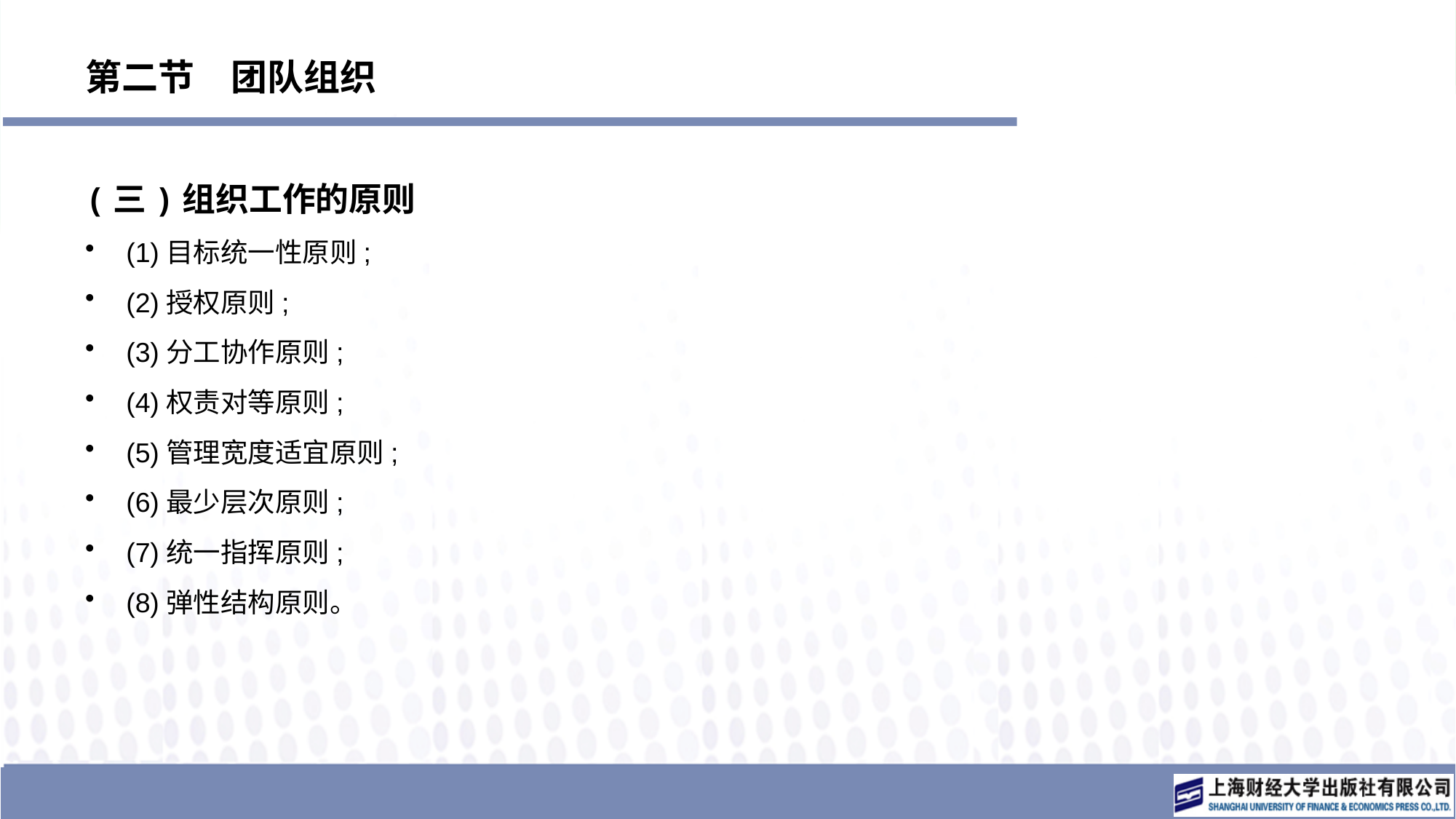

# 第二节　团队组织
(三)组织工作的原则
(1)目标统一性原则;
(2)授权原则;
(3)分工协作原则;
(4)权责对等原则;
(5)管理宽度适宜原则;
(6)最少层次原则;
(7)统一指挥原则;
(8)弹性结构原则。